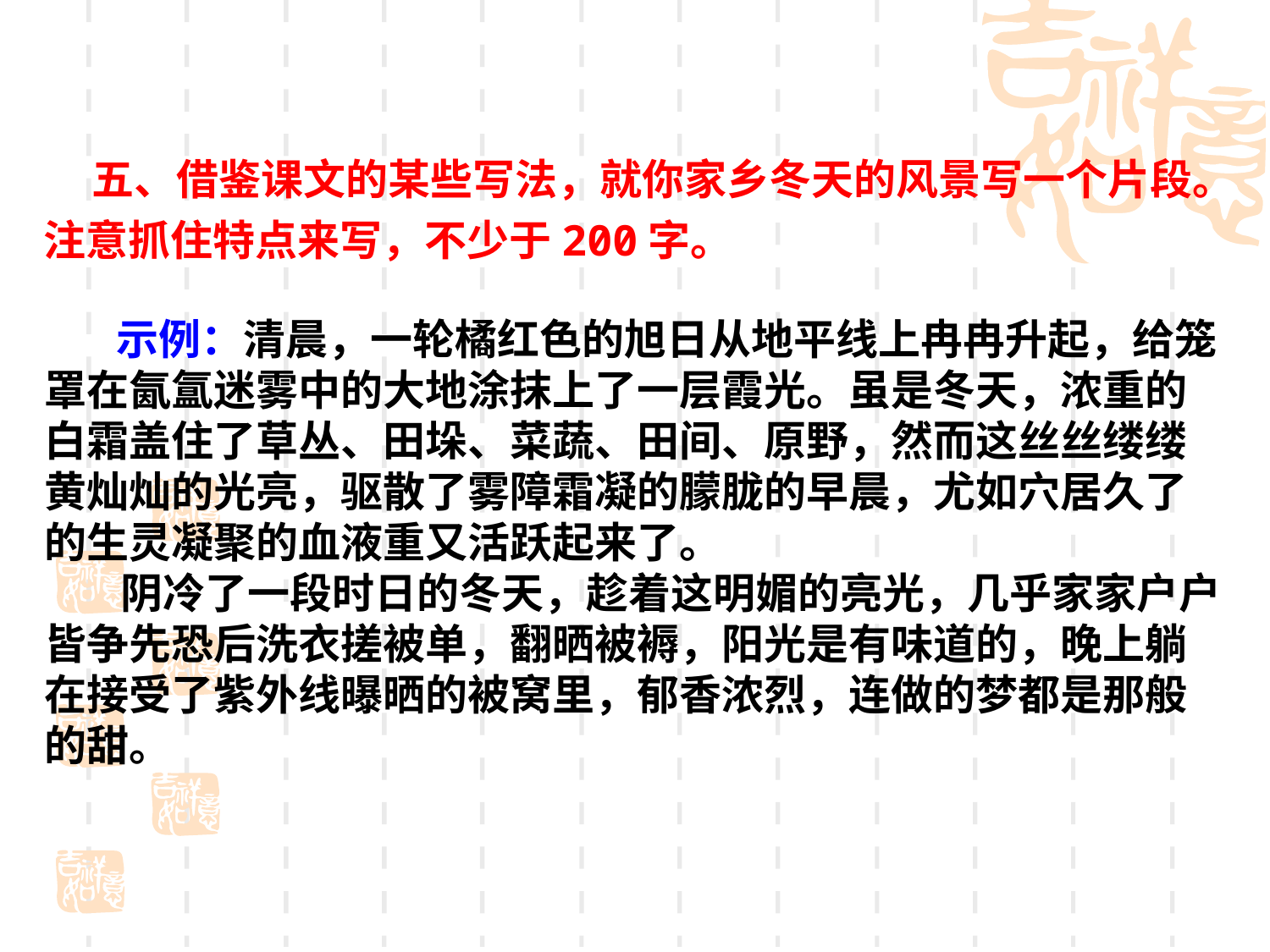

五、借鉴课文的某些写法，就你家乡冬天的风景写一个片段。注意抓住特点来写，不少于200字。

         示例：清晨，一轮橘红色的旭日从地平线上冉冉升起，给笼罩在氤氲迷雾中的大地涂抹上了一层霞光。虽是冬天，浓重的白霜盖住了草丛、田垛、菜蔬、田间、原野，然而这丝丝缕缕黄灿灿的光亮，驱散了雾障霜凝的朦胧的早晨，尤如穴居久了的生灵凝聚的血液重又活跃起来了。
       阴冷了一段时日的冬天，趁着这明媚的亮光，几乎家家户户皆争先恐后洗衣搓被单，翻晒被褥，阳光是有味道的，晚上躺在接受了紫外线曝晒的被窝里，郁香浓烈，连做的梦都是那般的甜。